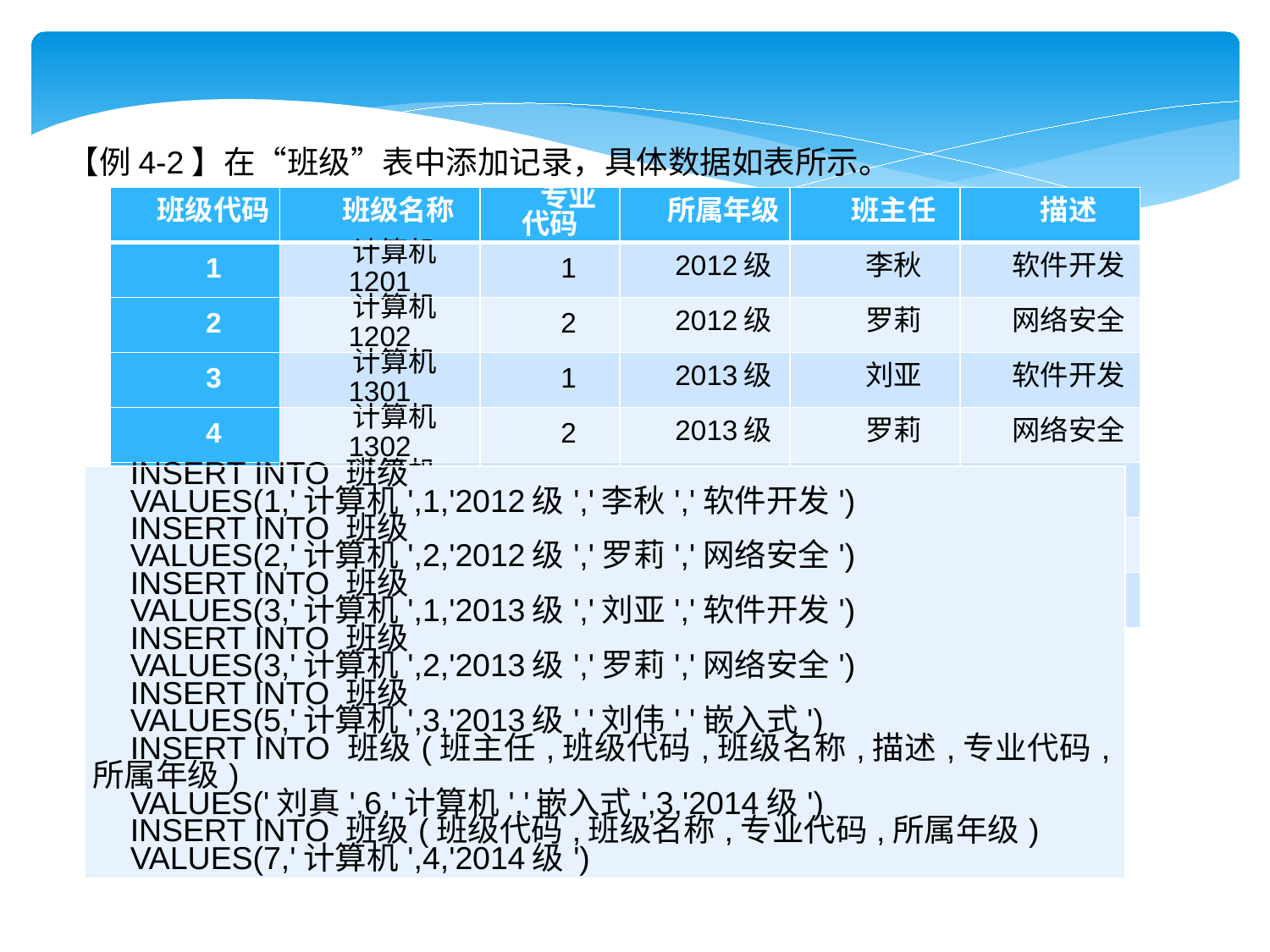

【例4-2】在“班级”表中添加记录，具体数据如表所示。
| 班级代码 | 班级名称 | 专业代码 | 所属年级 | 班主任 | 描述 |
| --- | --- | --- | --- | --- | --- |
| 1 | 计算机1201 | 1 | 2012级 | 李秋 | 软件开发 |
| 2 | 计算机1202 | 2 | 2012级 | 罗莉 | 网络安全 |
| 3 | 计算机1301 | 1 | 2013级 | 刘亚 | 软件开发 |
| 4 | 计算机1302 | 2 | 2013级 | 罗莉 | 网络安全 |
| 5 | 计算机1303 | 3 | 2013级 | 刘伟 | 嵌入式 |
| 6 | 计算机1401 | 3 | 2014级 | 刘伟 | 嵌入式 |
| 7 | 计算机1402 | 4 | 2014级 | 罗莉 | 信息管理 |
| INSERT INTO 班级 VALUES(1,'计算机',1,'2012级','李秋','软件开发') INSERT INTO 班级 VALUES(2,'计算机',2,'2012级','罗莉','网络安全')  INSERT INTO 班级 VALUES(3,'计算机',1,'2013级','刘亚','软件开发')  INSERT INTO 班级 VALUES(3,'计算机',2,'2013级','罗莉','网络安全')  INSERT INTO 班级 VALUES(5,'计算机',3,'2013级','刘伟','嵌入式')  INSERT INTO 班级(班主任,班级代码,班级名称,描述,专业代码,所属年级) VALUES('刘真',6,'计算机','嵌入式',3,'2014级')  INSERT INTO 班级(班级代码,班级名称,专业代码,所属年级) VALUES(7,'计算机',4,'2014级') |
| --- |